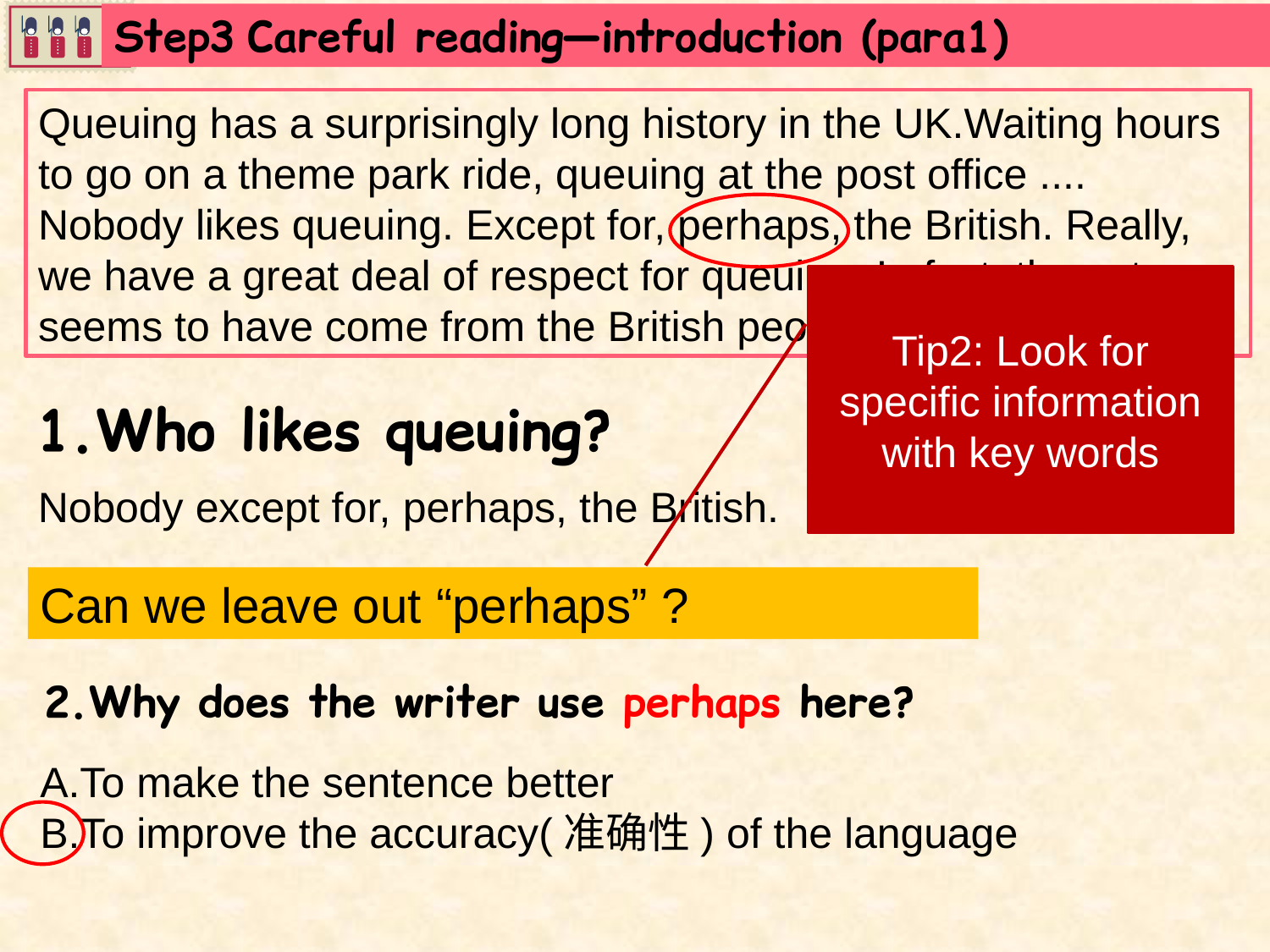

Step3 Careful reading—introduction (para1)
Queuing has a surprisingly long history in the UK.Waiting hours to go on a theme park ride, queuing at the post office .... Nobody likes queuing. Except for, perhaps, the British. Really, we have a great deal of respect for queuing. In fact, the act seems to have come from the British people.

Tip2: Look for specific information with key words

1.Who likes queuing?

Nobody except for, perhaps, the British.
Can we leave out “perhaps” ?
2.Why does the writer use perhaps here?

A.To make the sentence better
B.To improve the accuracy(准确性) of the language